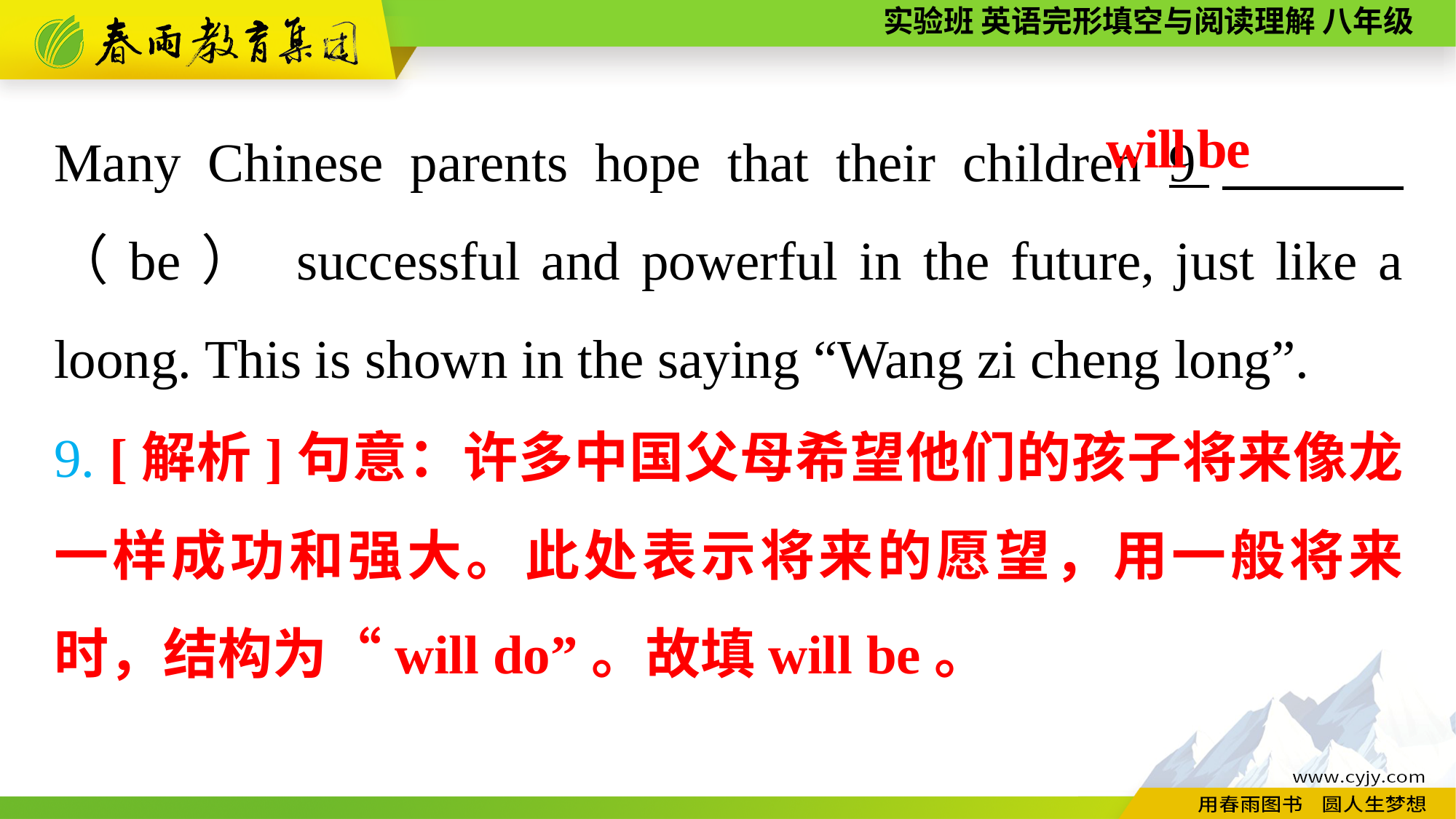

Many Chinese parents hope that their children 9　      （be） successful and powerful in the future, just like a loong. This is shown in the saying “Wang zi cheng long”.
will be
9. [解析]句意：许多中国父母希望他们的孩子将来像龙一样成功和强大。此处表示将来的愿望，用一般将来时，结构为“will do”。故填will be。